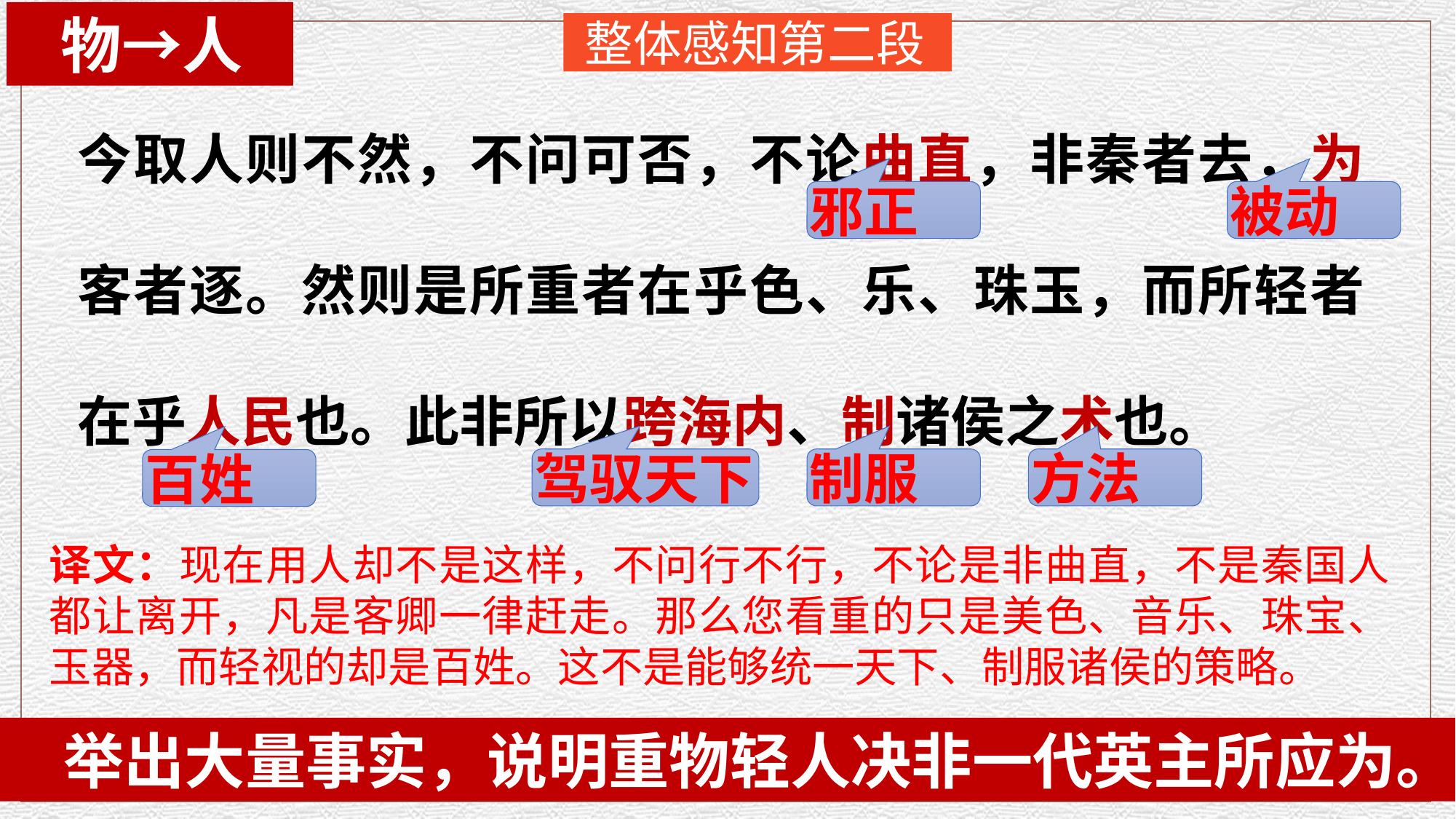

物→人
整体感知第二段
今取人则不然，不问可否，不论曲直，非秦者去，为客者逐。然则是所重者在乎色、乐、珠玉，而所轻者在乎人民也。此非所以跨海内、制诸侯之术也。
邪正
被动
驾驭天下
制服
方法
百姓
译文：现在用人却不是这样，不问行不行，不论是非曲直，不是秦国人都让离开，凡是客卿一律赶走。那么您看重的只是美色、音乐、珠宝、玉器，而轻视的却是百姓。这不是能够统一天下、制服诸侯的策略。
举出大量事实，说明重物轻人决非一代英主所应为。